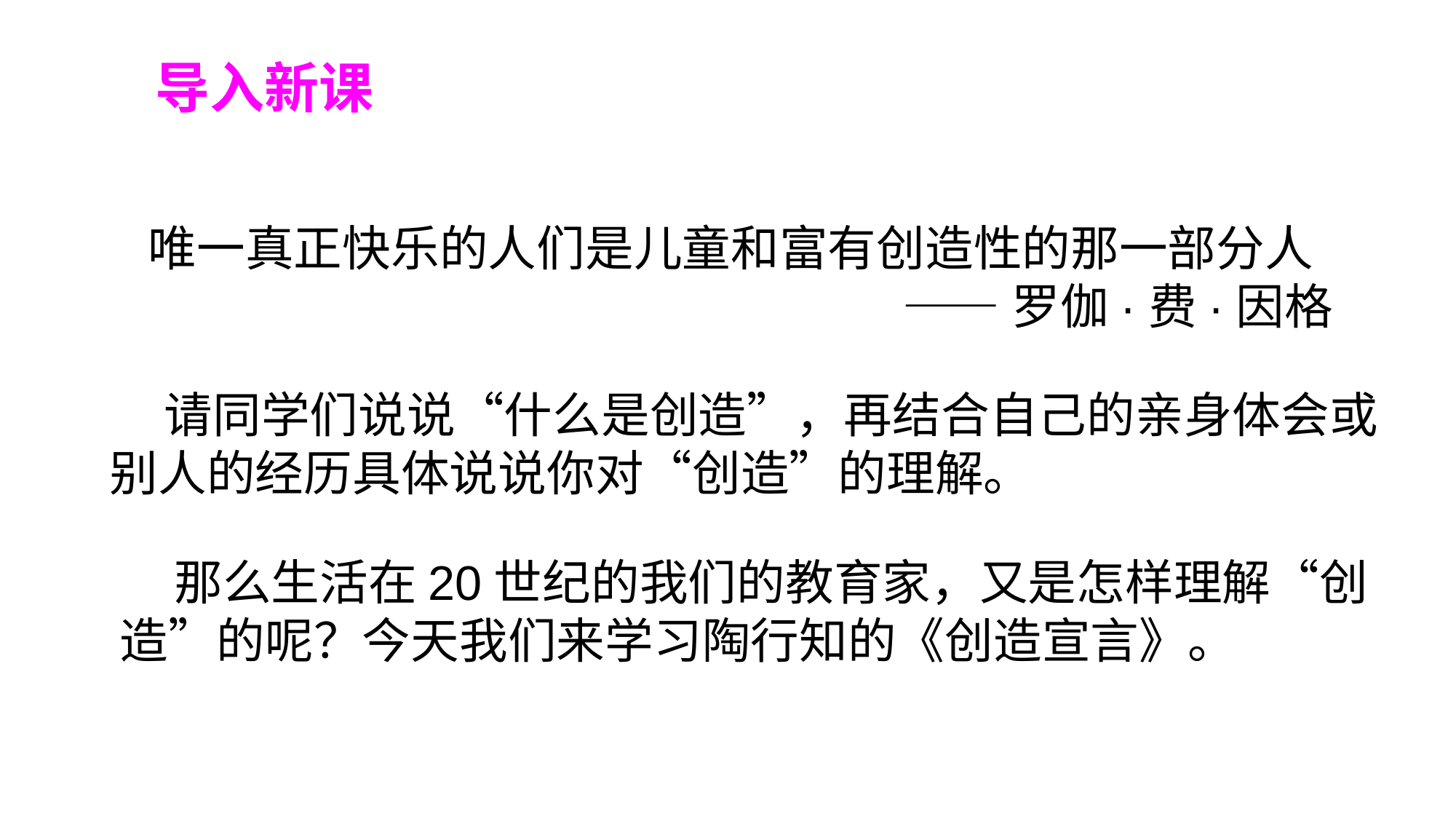

导入新课
唯一真正快乐的人们是儿童和富有创造性的那一部分人
   ——罗伽·费·因格
请同学们说说“什么是创造”，再结合自己的亲身体会或别人的经历具体说说你对“创造”的理解。
那么生活在20世纪的我们的教育家，又是怎样理解“创造”的呢？今天我们来学习陶行知的《创造宣言》。